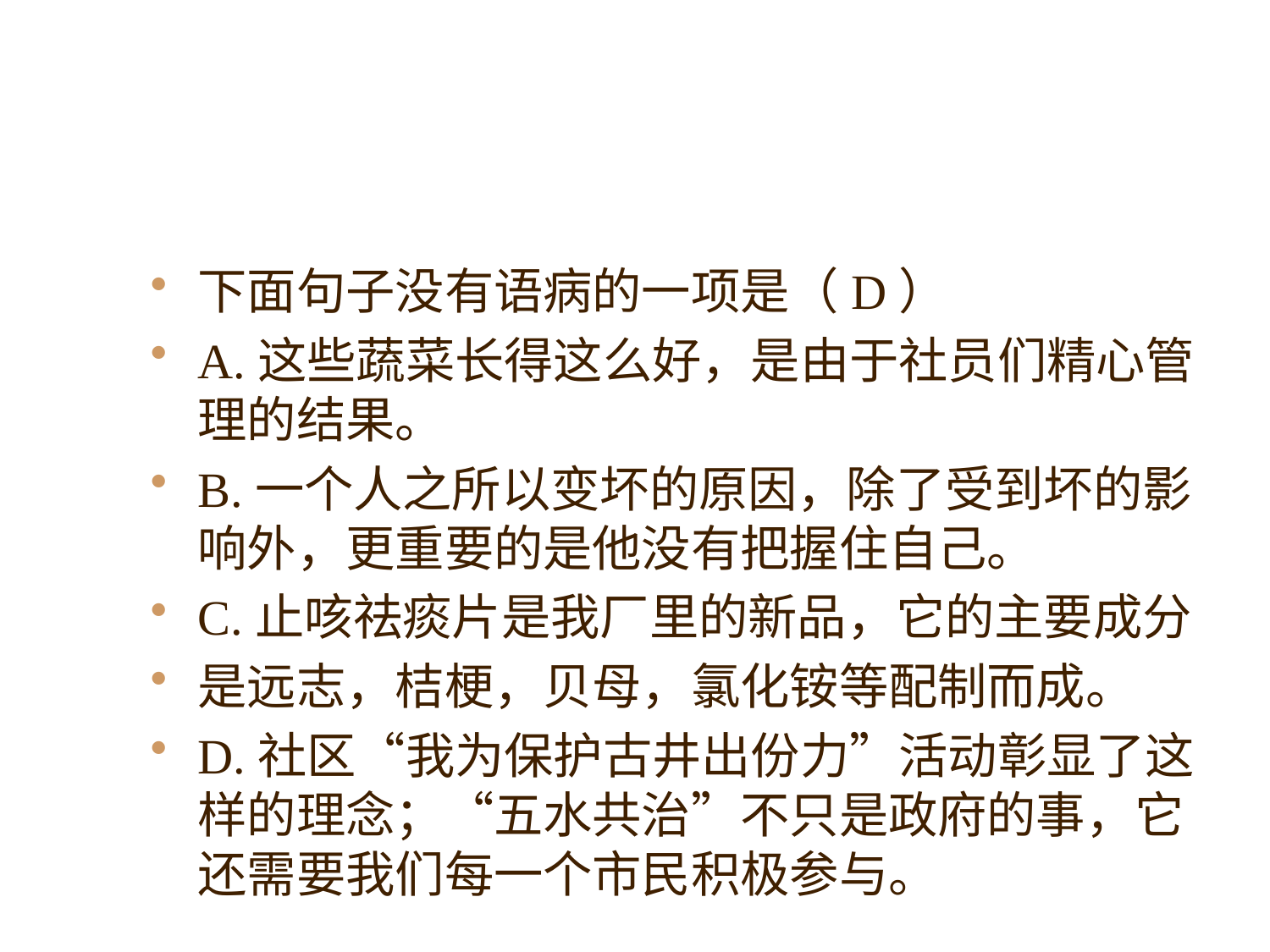

#
下面句子没有语病的一项是（D）
A.这些蔬菜长得这么好，是由于社员们精心管理的结果。
B.一个人之所以变坏的原因，除了受到坏的影响外，更重要的是他没有把握住自己。
C.止咳祛痰片是我厂里的新品，它的主要成分
是远志，桔梗，贝母，氯化铵等配制而成。
D.社区“我为保护古井出份力”活动彰显了这样的理念；“五水共治”不只是政府的事，它还需要我们每一个市民积极参与。